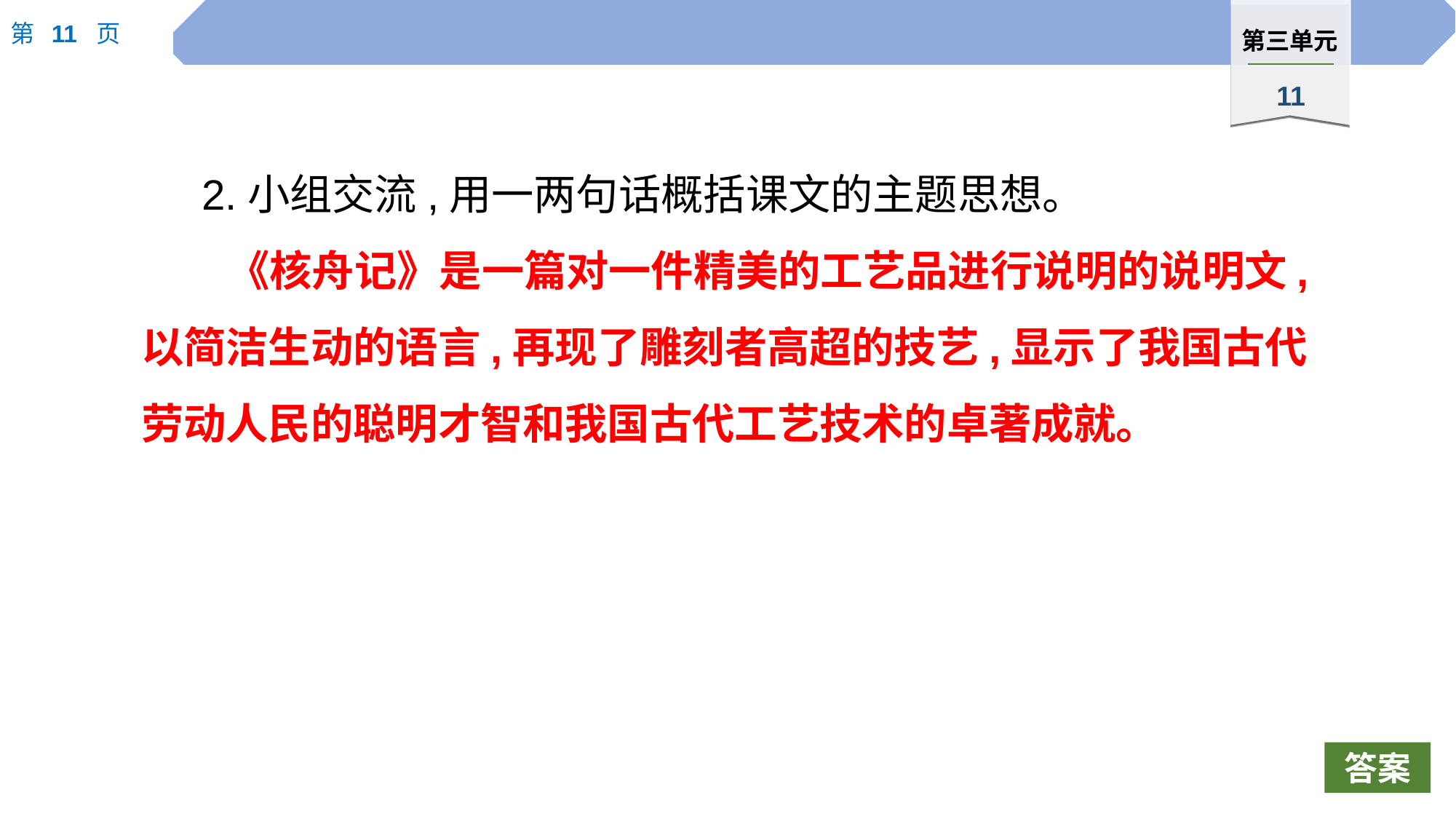

2.小组交流,用一两句话概括课文的主题思想。
《核舟记》是一篇对一件精美的工艺品进行说明的说明文,以简洁生动的语言,再现了雕刻者高超的技艺,显示了我国古代劳动人民的聪明才智和我国古代工艺技术的卓著成就。
答案